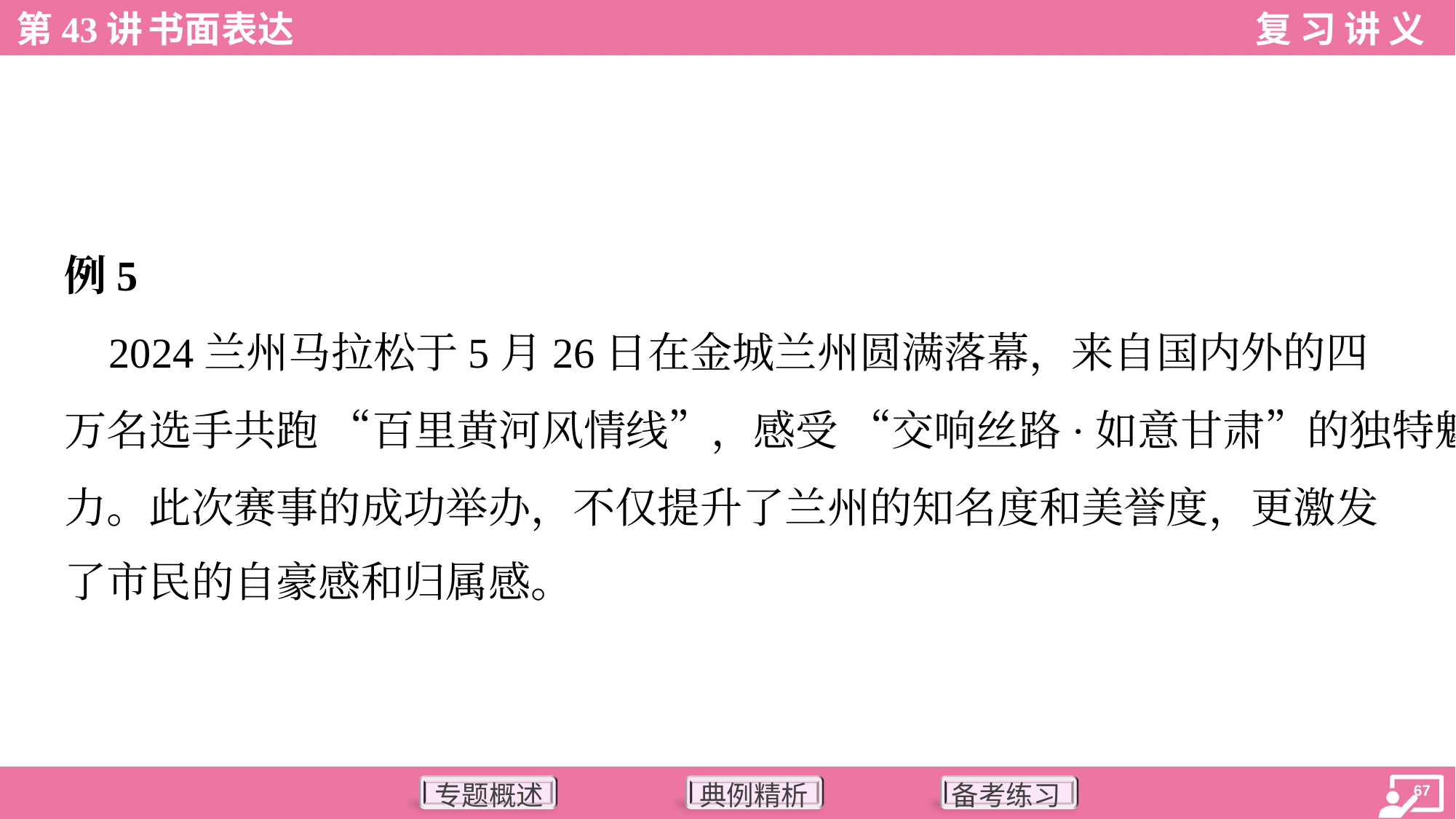

例5
    2024兰州马拉松于5月26日在金城兰州圆满落幕，来自国内外的四
万名选手共跑 “百里黄河风情线”，感受 “交响丝路·如意甘肃”的独特魅
力。此次赛事的成功举办，不仅提升了兰州的知名度和美誉度，更激发
了市民的自豪感和归属感。